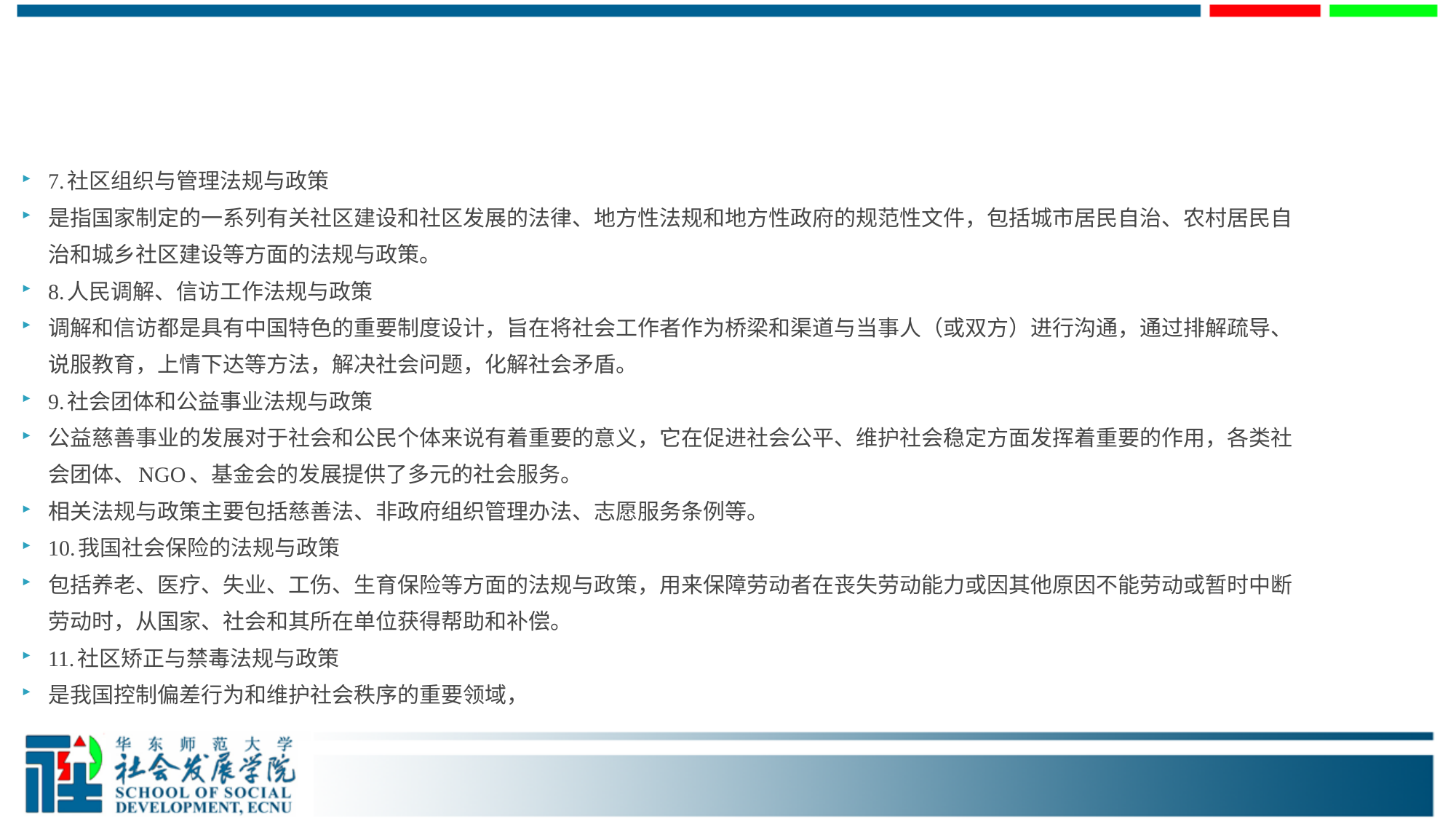

7.社区组织与管理法规与政策
是指国家制定的一系列有关社区建设和社区发展的法律、地方性法规和地方性政府的规范性文件，包括城市居民自治、农村居民自治和城乡社区建设等方面的法规与政策。
8.人民调解、信访工作法规与政策
调解和信访都是具有中国特色的重要制度设计，旨在将社会工作者作为桥梁和渠道与当事人（或双方）进行沟通，通过排解疏导、说服教育，上情下达等方法，解决社会问题，化解社会矛盾。
9.社会团体和公益事业法规与政策
公益慈善事业的发展对于社会和公民个体来说有着重要的意义，它在促进社会公平、维护社会稳定方面发挥着重要的作用，各类社会团体、NGO、基金会的发展提供了多元的社会服务。
相关法规与政策主要包括慈善法、非政府组织管理办法、志愿服务条例等。
10.我国社会保险的法规与政策
包括养老、医疗、失业、工伤、生育保险等方面的法规与政策，用来保障劳动者在丧失劳动能力或因其他原因不能劳动或暂时中断劳动时，从国家、社会和其所在单位获得帮助和补偿。
11.社区矫正与禁毒法规与政策
是我国控制偏差行为和维护社会秩序的重要领域，